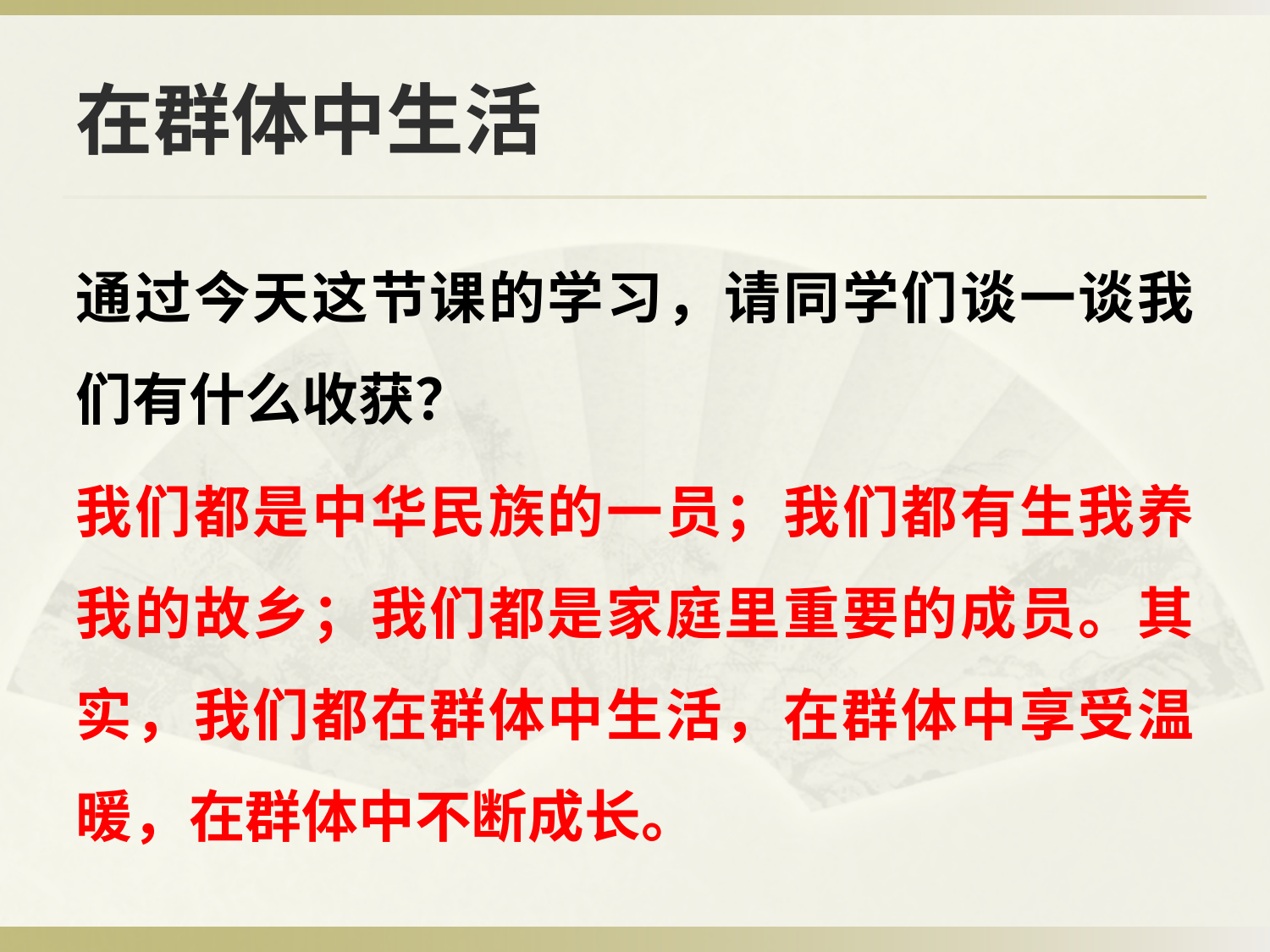

# 在群体中生活
通过今天这节课的学习，请同学们谈一谈我们有什么收获？
我们都是中华民族的一员；我们都有生我养我的故乡；我们都是家庭里重要的成员。其实，我们都在群体中生活，在群体中享受温暖，在群体中不断成长。